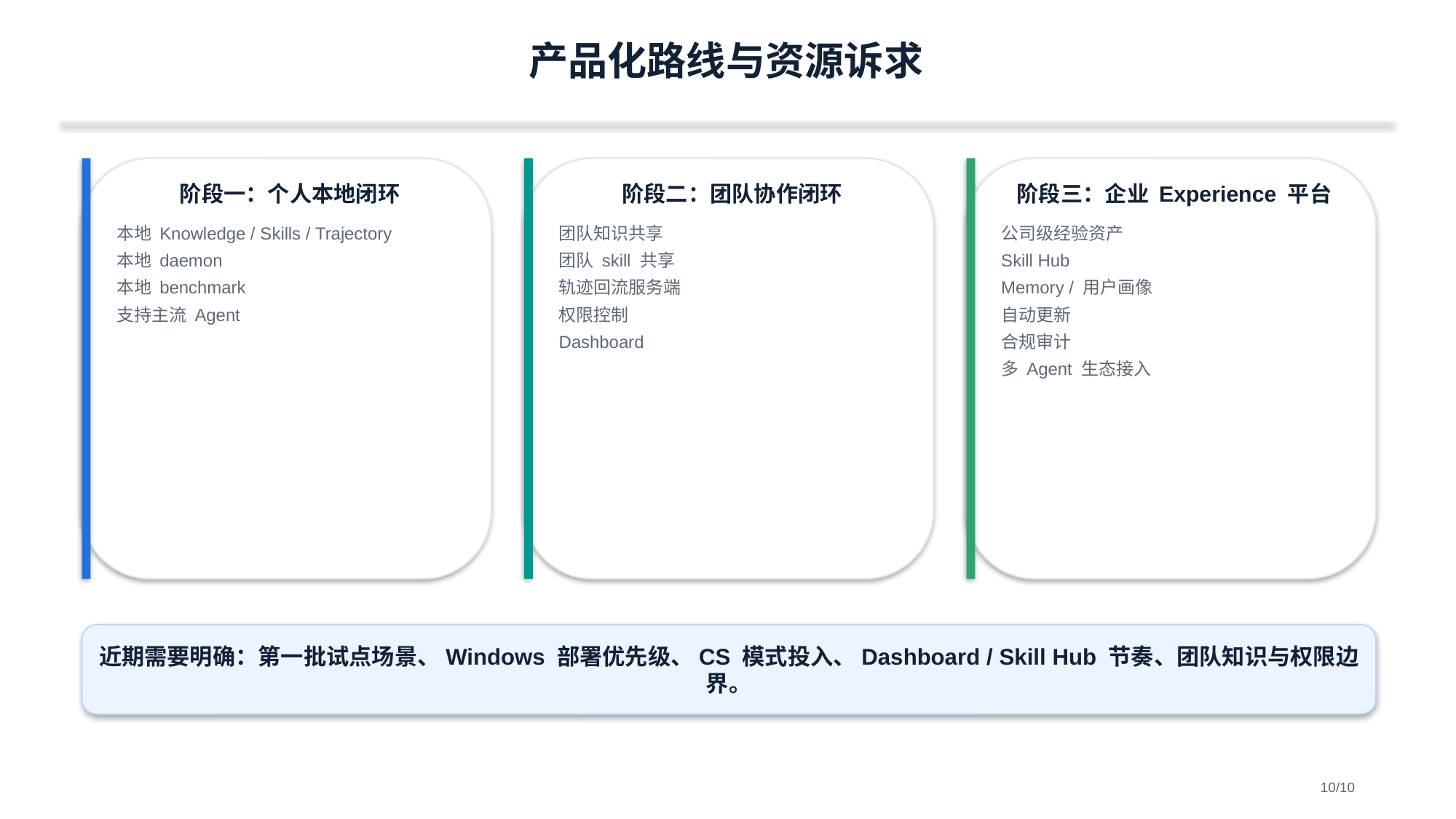

产品化路线与资源诉求

阶段一：个人本地闭环
阶段二：团队协作闭环
阶段三：企业 Experience 平台
本地 Knowledge / Skills / Trajectory
本地 daemon
本地 benchmark
支持主流 Agent
团队知识共享
团队 skill 共享
轨迹回流服务端
权限控制
Dashboard
公司级经验资产
Skill Hub
Memory / 用户画像
自动更新
合规审计
多 Agent 生态接入
近期需要明确：第一批试点场景、Windows 部署优先级、CS 模式投入、Dashboard / Skill Hub 节奏、团队知识与权限边界。
10/10